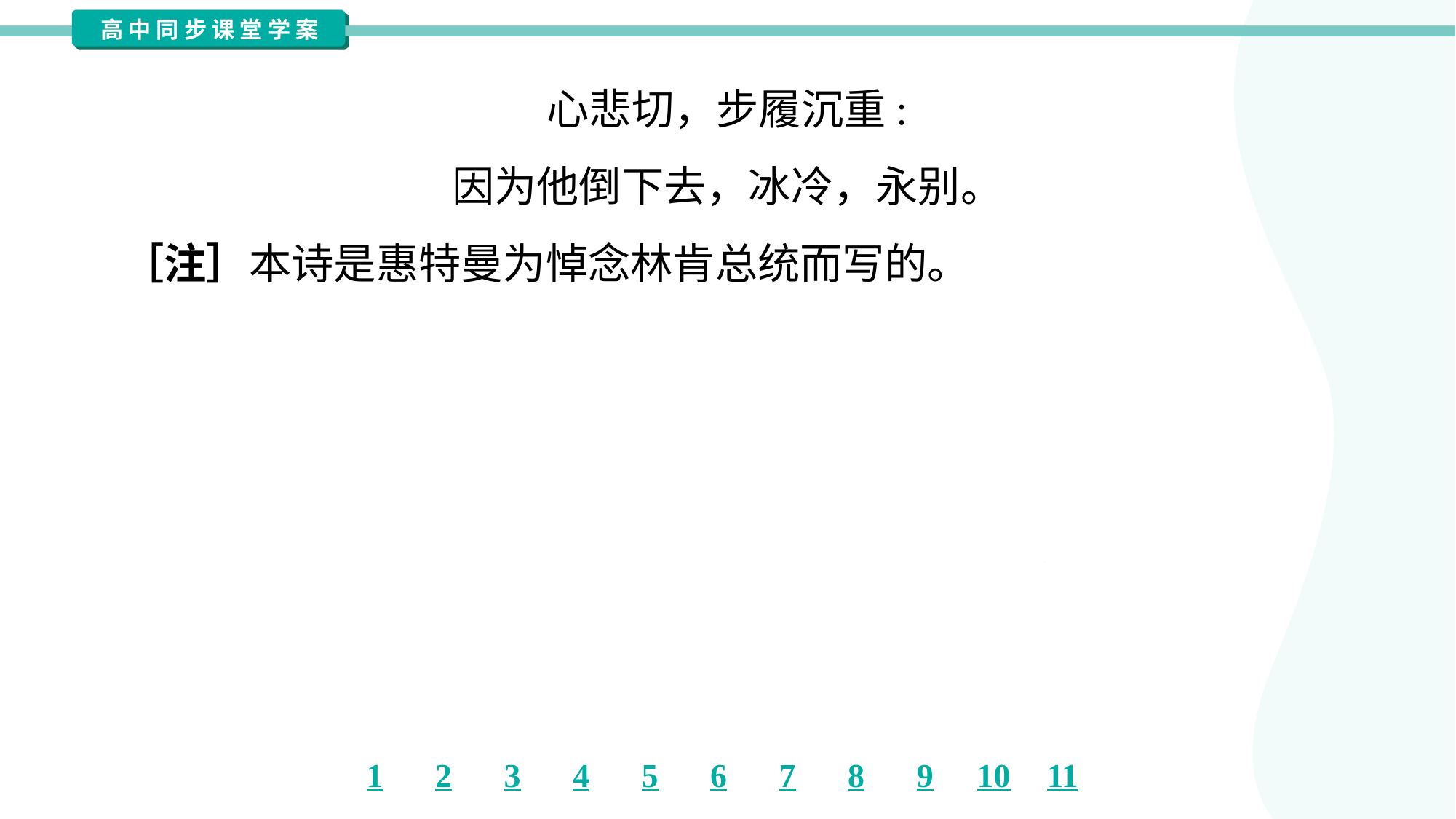

心悲切，步履沉重:
因为他倒下去，冰冷，永别。
    ［注］本诗是惠特曼为悼念林肯总统而写的。